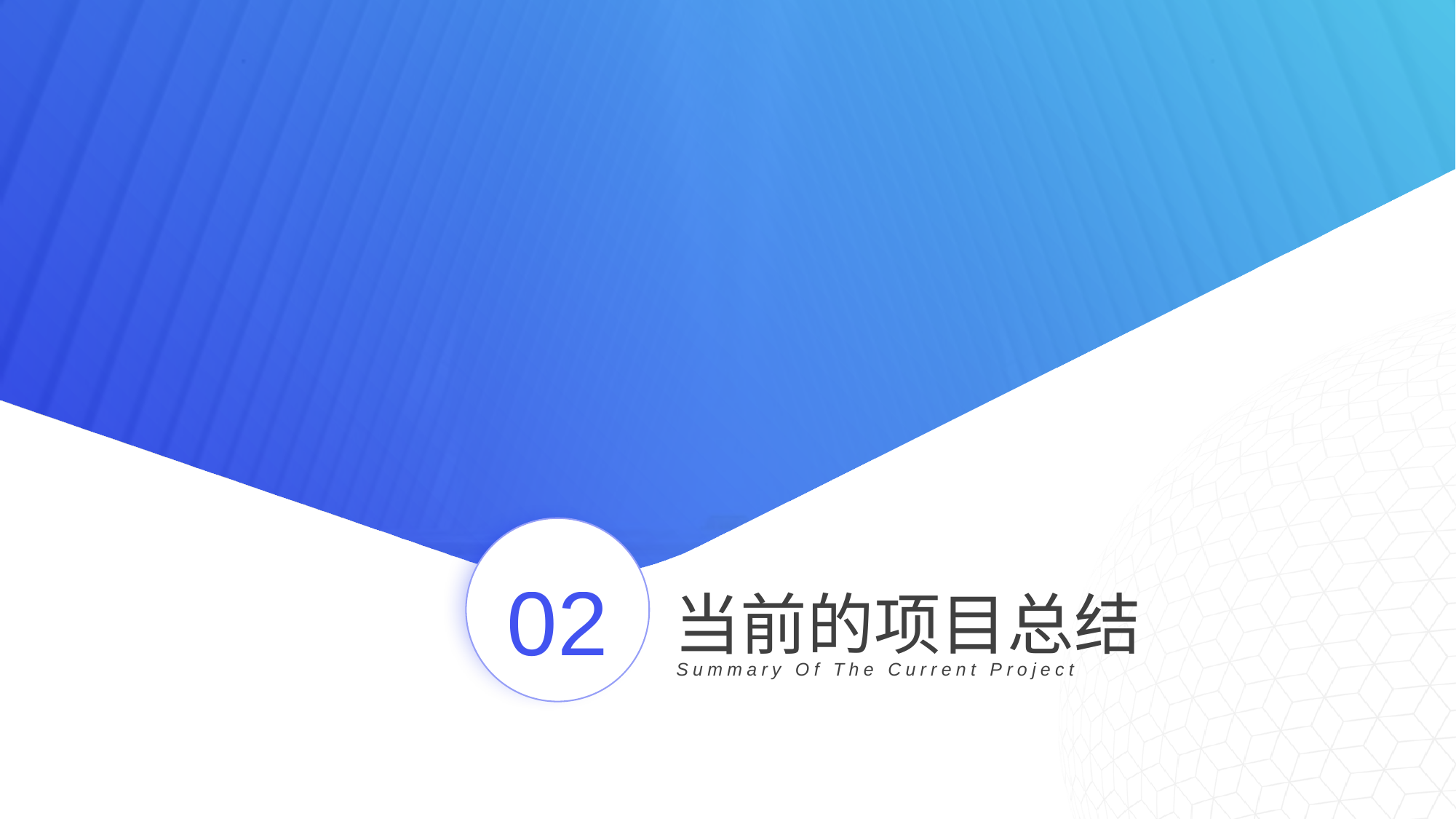

02
当前的项目总结
Summary Of The Current Project